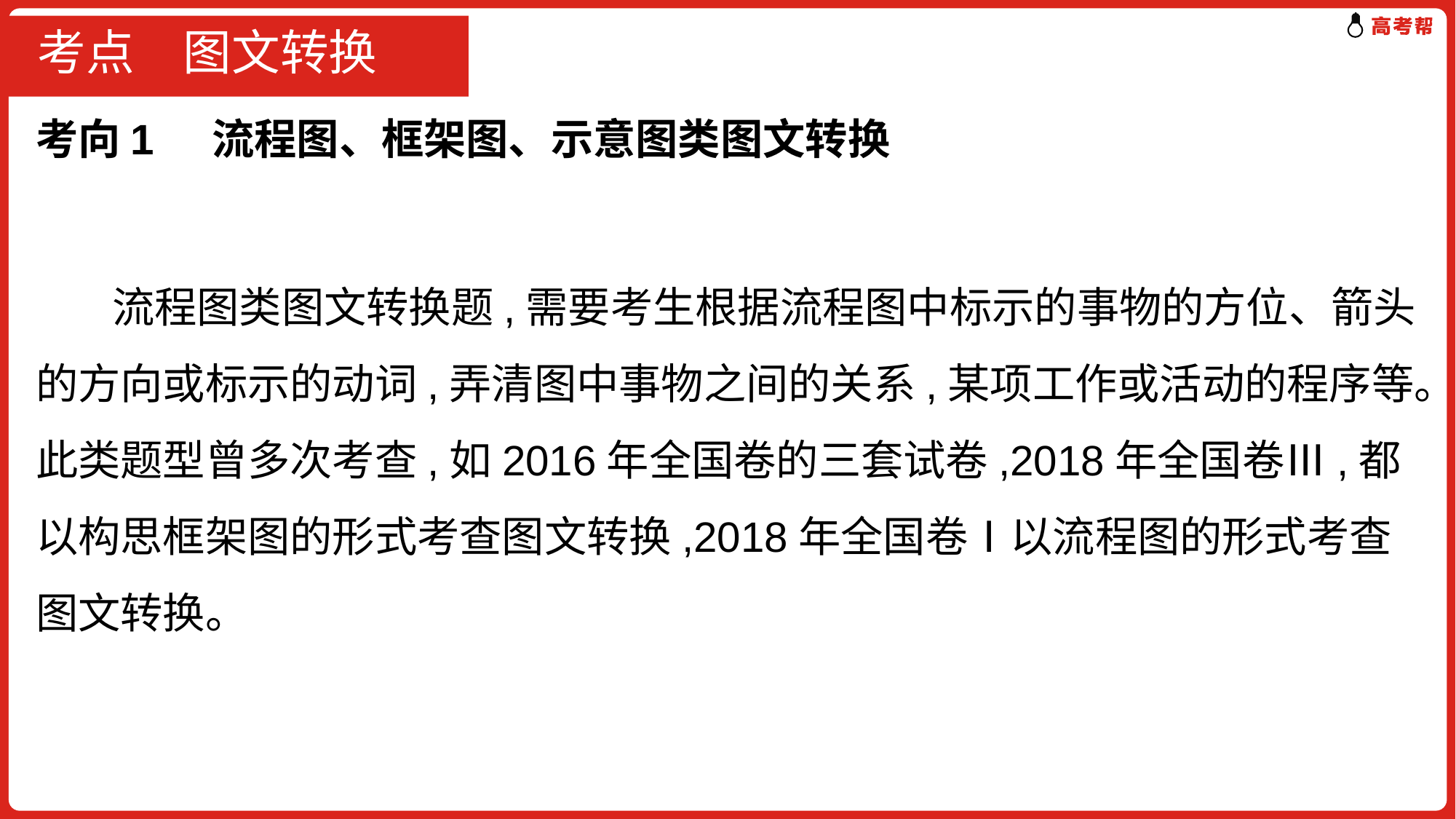

# 考点　图文转换
考向1    流程图、框架图、示意图类图文转换
       流程图类图文转换题,需要考生根据流程图中标示的事物的方位、箭头的方向或标示的动词,弄清图中事物之间的关系,某项工作或活动的程序等。此类题型曾多次考查,如2016年全国卷的三套试卷,2018年全国卷Ⅲ,都以构思框架图的形式考查图文转换,2018年全国卷Ⅰ以流程图的形式考查图文转换。